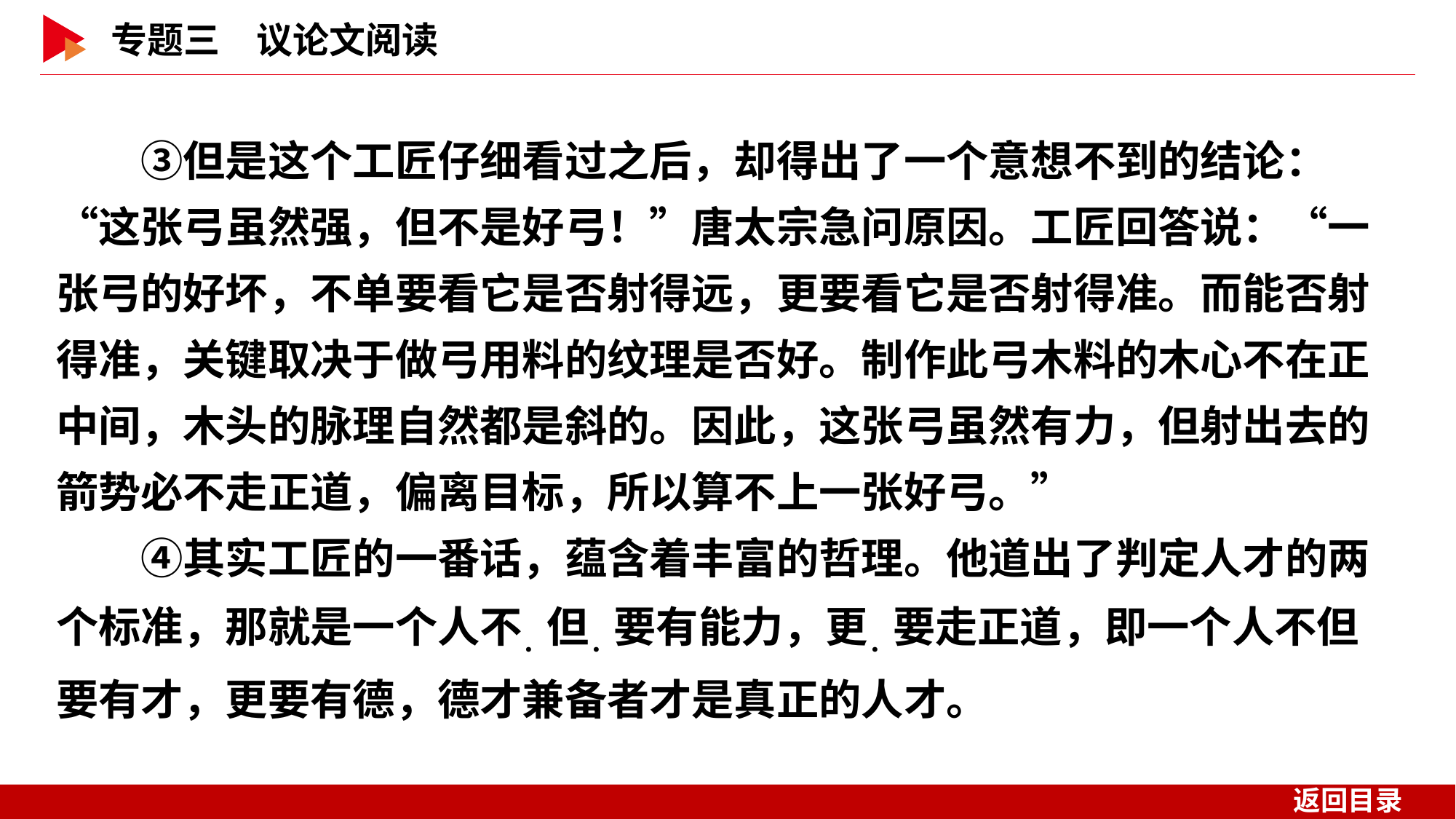

③但是这个工匠仔细看过之后，却得出了一个意想不到的结论：“这张弓虽然强，但不是好弓！”唐太宗急问原因。工匠回答说：“一张弓的好坏，不单要看它是否射得远，更要看它是否射得准。而能否射得准，关键取决于做弓用料的纹理是否好。制作此弓木料的木心不在正中间，木头的脉理自然都是斜的。因此，这张弓虽然有力，但射出去的箭势必不走正道，偏离目标，所以算不上一张好弓。”
　　④其实工匠的一番话，蕴含着丰富的哲理。他道出了判定人才的两个标准，那就是一个人不．但．要有能力，更．要走正道，即一个人不但要有才，更要有德，德才兼备者才是真正的人才。